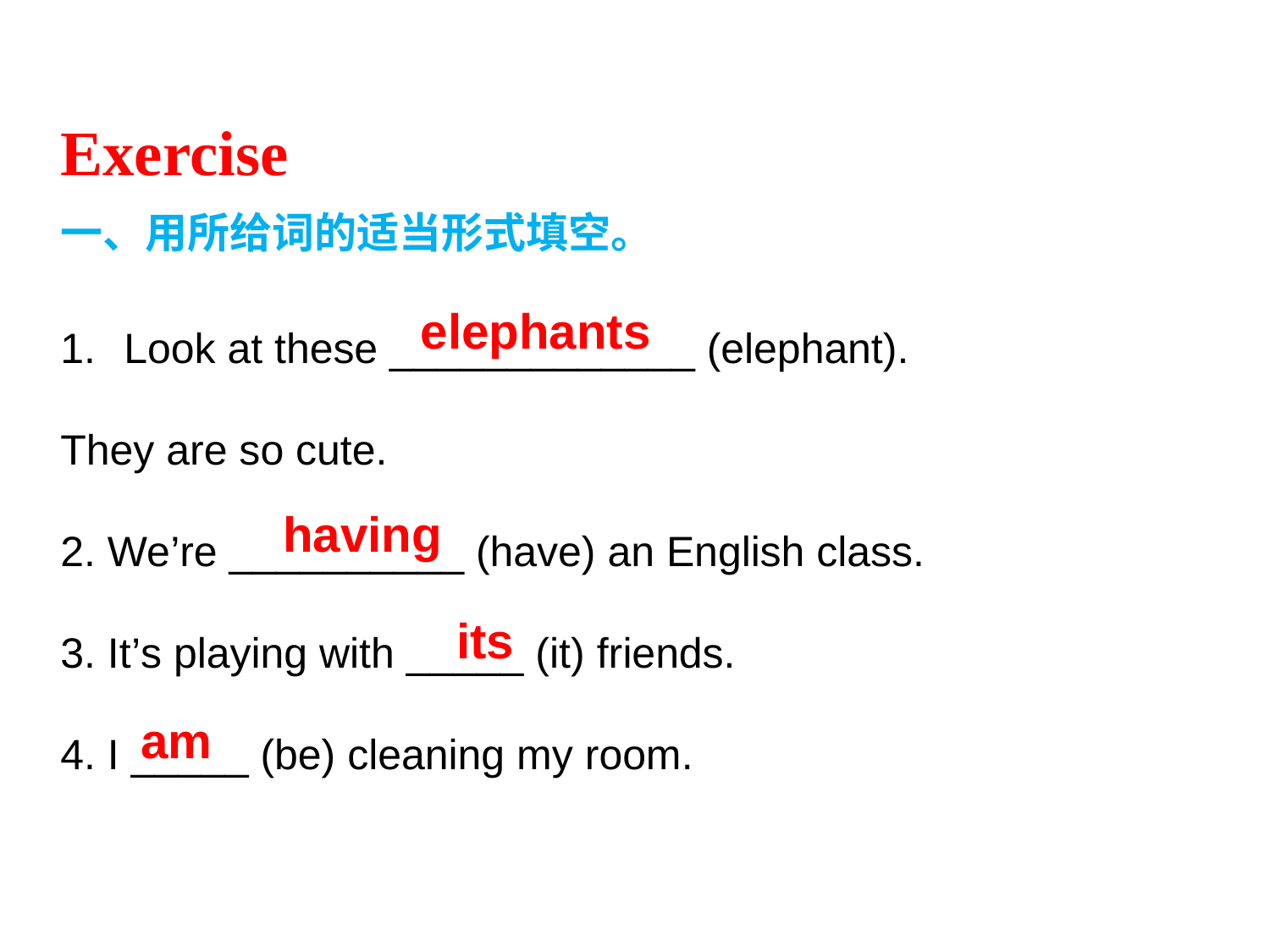

Exercise
一、用所给词的适当形式填空。
Look at these _____________ (elephant).
They are so cute.
2. We’re __________ (have) an English class.
3. It’s playing with _____ (it) friends.
4. I _____ (be) cleaning my room.
elephants
having
its
am